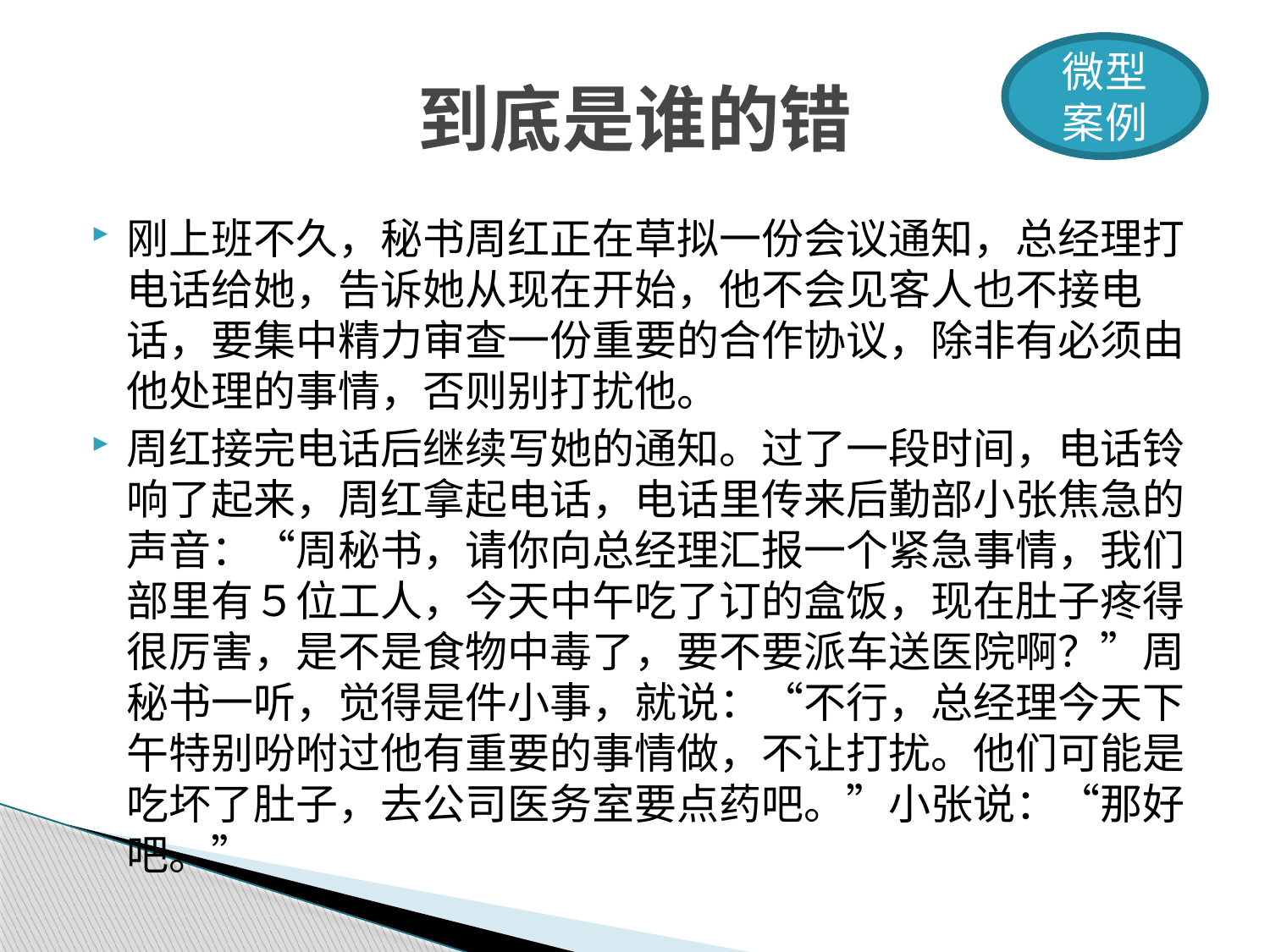

微型案例
# 到底是谁的错
刚上班不久，秘书周红正在草拟一份会议通知，总经理打电话给她，告诉她从现在开始，他不会见客人也不接电话，要集中精力审查一份重要的合作协议，除非有必须由他处理的事情，否则别打扰他。
周红接完电话后继续写她的通知。过了一段时间，电话铃响了起来，周红拿起电话，电话里传来后勤部小张焦急的声音：“周秘书，请你向总经理汇报一个紧急事情，我们部里有５位工人，今天中午吃了订的盒饭，现在肚子疼得很厉害，是不是食物中毒了，要不要派车送医院啊？”周秘书一听，觉得是件小事，就说：“不行，总经理今天下午特别吩咐过他有重要的事情做，不让打扰。他们可能是吃坏了肚子，去公司医务室要点药吧。”小张说：“那好吧。”